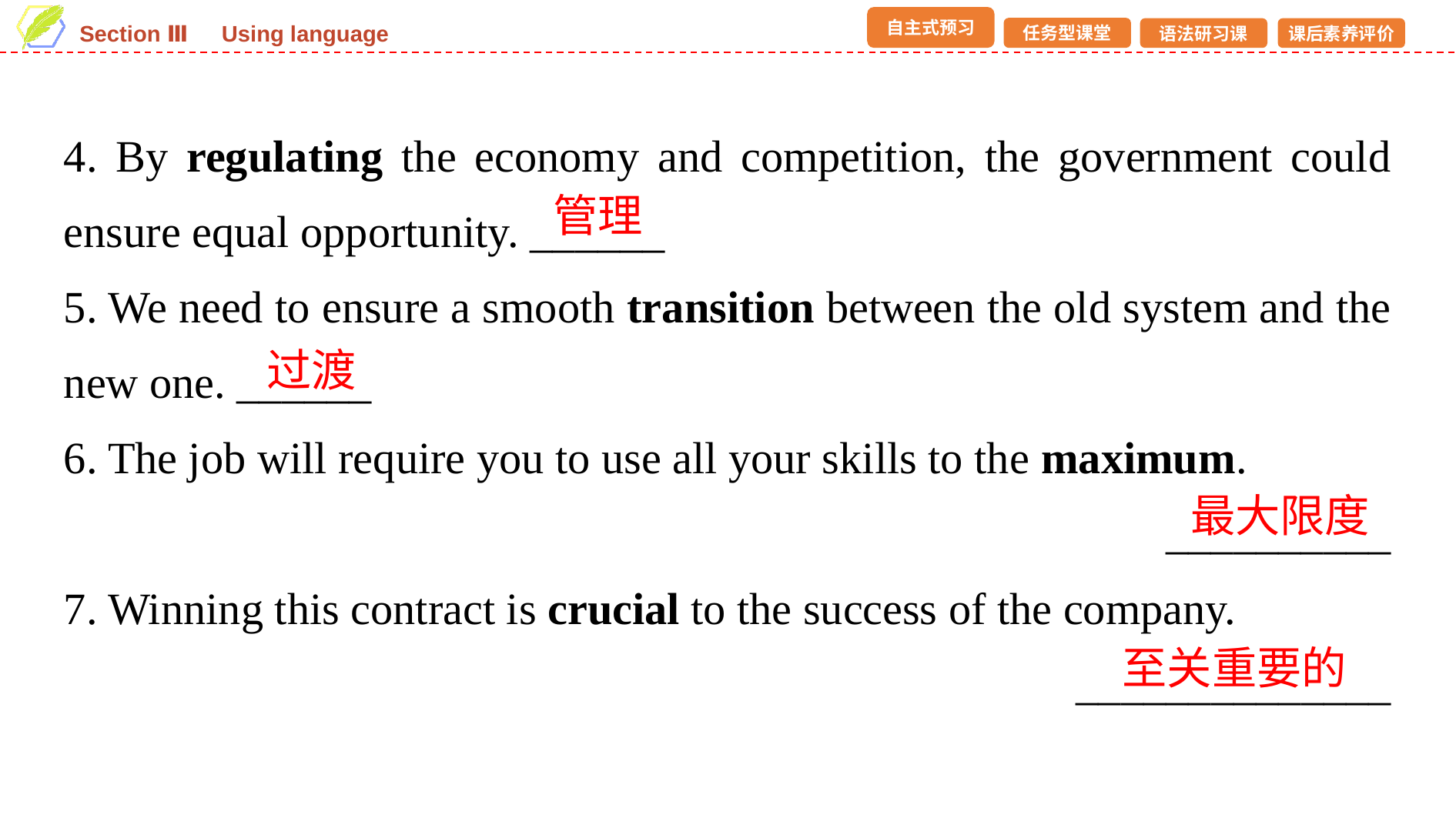

4. By regulating the economy and competition, the government could ensure equal opportunity. ______
5. We need to ensure a smooth transition between the old system and the new one. ______
6. The job will require you to use all your skills to the maximum.
__________
7. Winning this contract is crucial to the success of the company.
______________
管理
过渡
最大限度
至关重要的